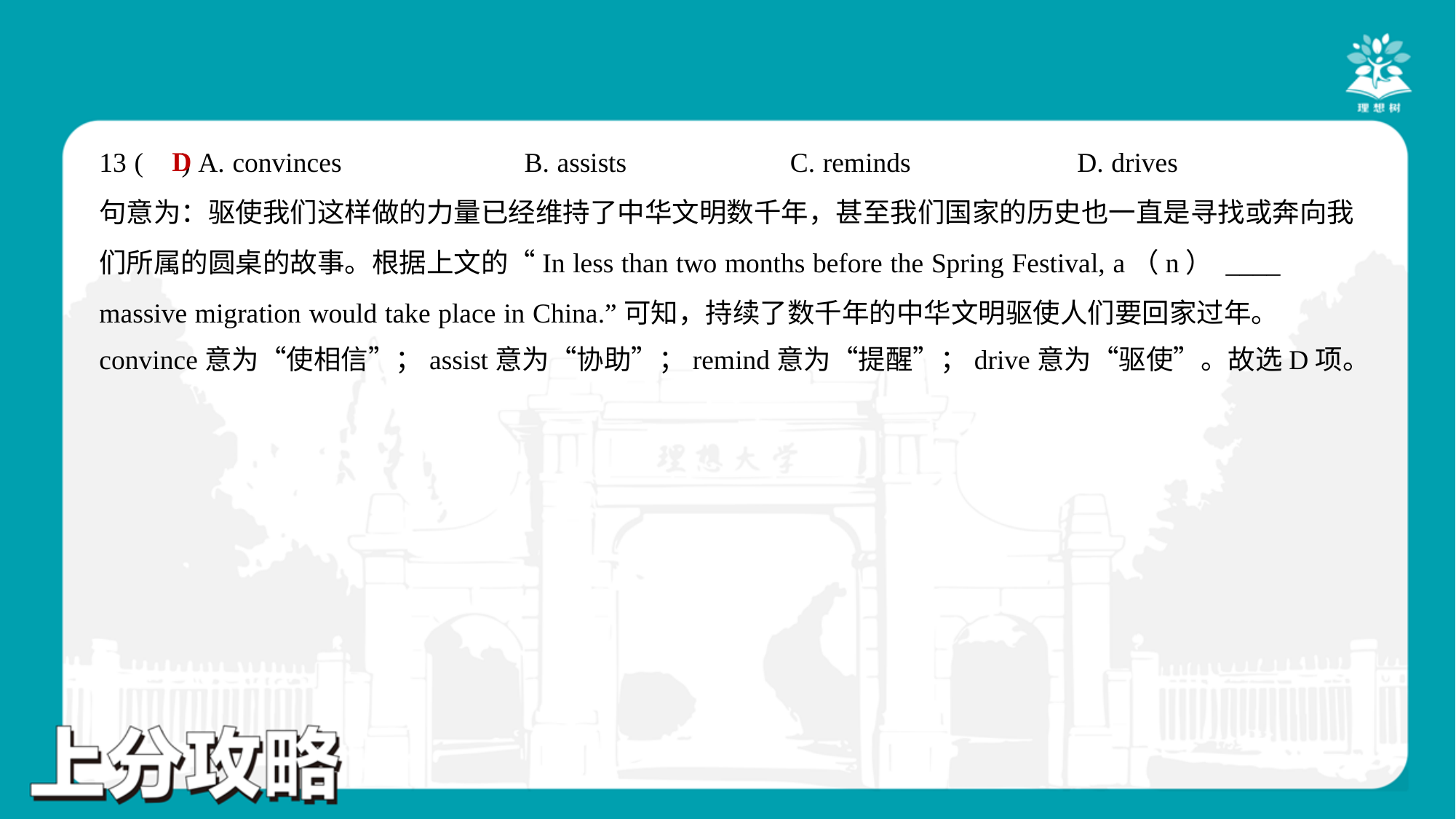

D
13 (     ) A. convinces	B. assists	C. reminds	D. drives
句意为：驱使我们这样做的力量已经维持了中华文明数千年，甚至我们国家的历史也一直是寻找或奔向我
们所属的圆桌的故事。根据上文的“In less than two months before the Spring Festival, a（n） ____
massive migration would take place in China.”可知，持续了数千年的中华文明驱使人们要回家过年。
convince意为“使相信”；assist意为“协助”；remind意为“提醒”；drive意为“驱使”。故选D项。